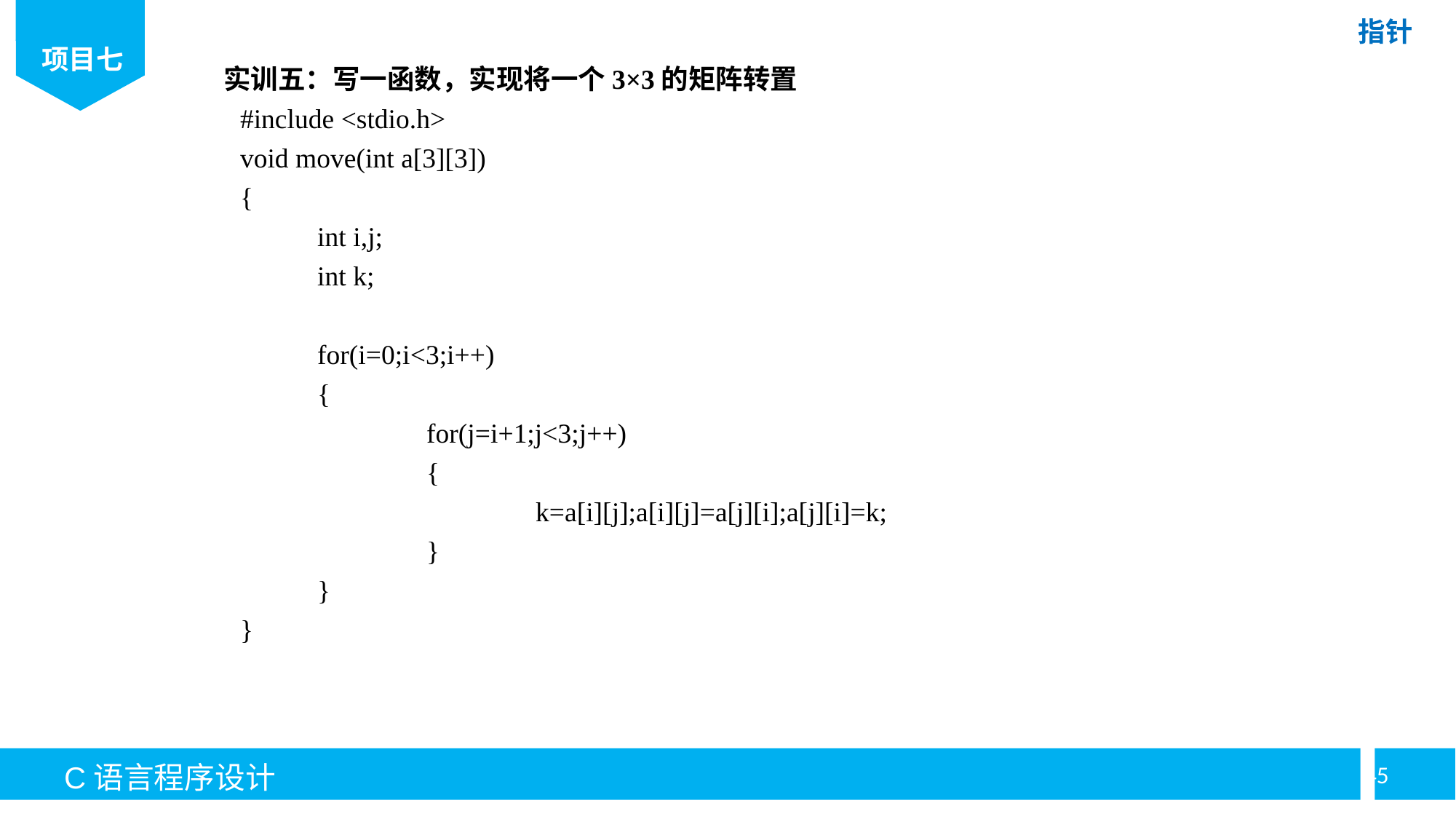

实训五：写一函数，实现将一个3×3的矩阵转置
#include <stdio.h>
void move(int a[3][3])
{
	int i,j;
	int k;

	for(i=0;i<3;i++)
	{
		for(j=i+1;j<3;j++)
		{
			k=a[i][j];a[i][j]=a[j][i];a[j][i]=k;
		}
	}
}